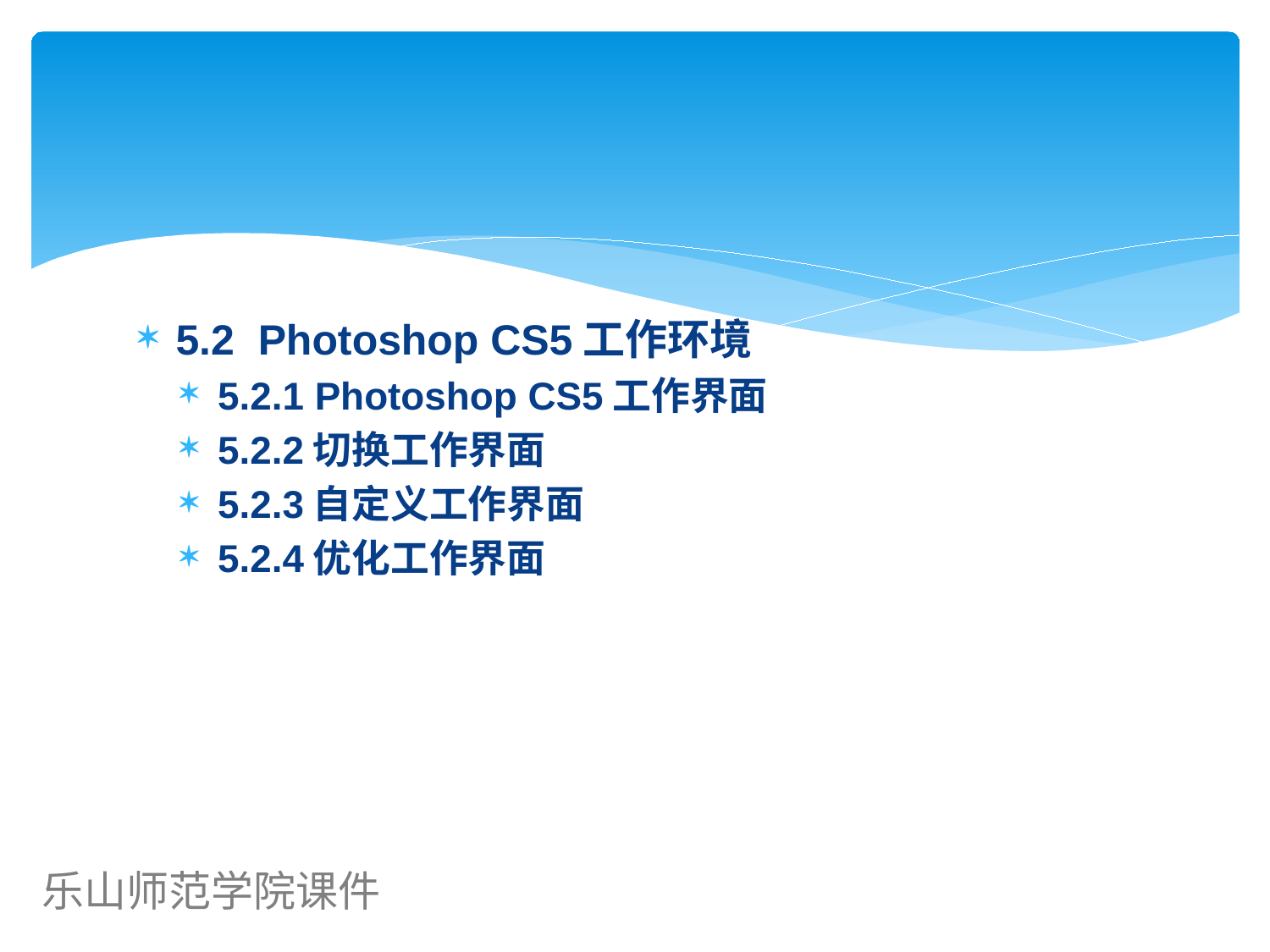

#
5.2  Photoshop CS5工作环境
5.2.1 Photoshop CS5工作界面
5.2.2切换工作界面
5.2.3自定义工作界面
5.2.4优化工作界面